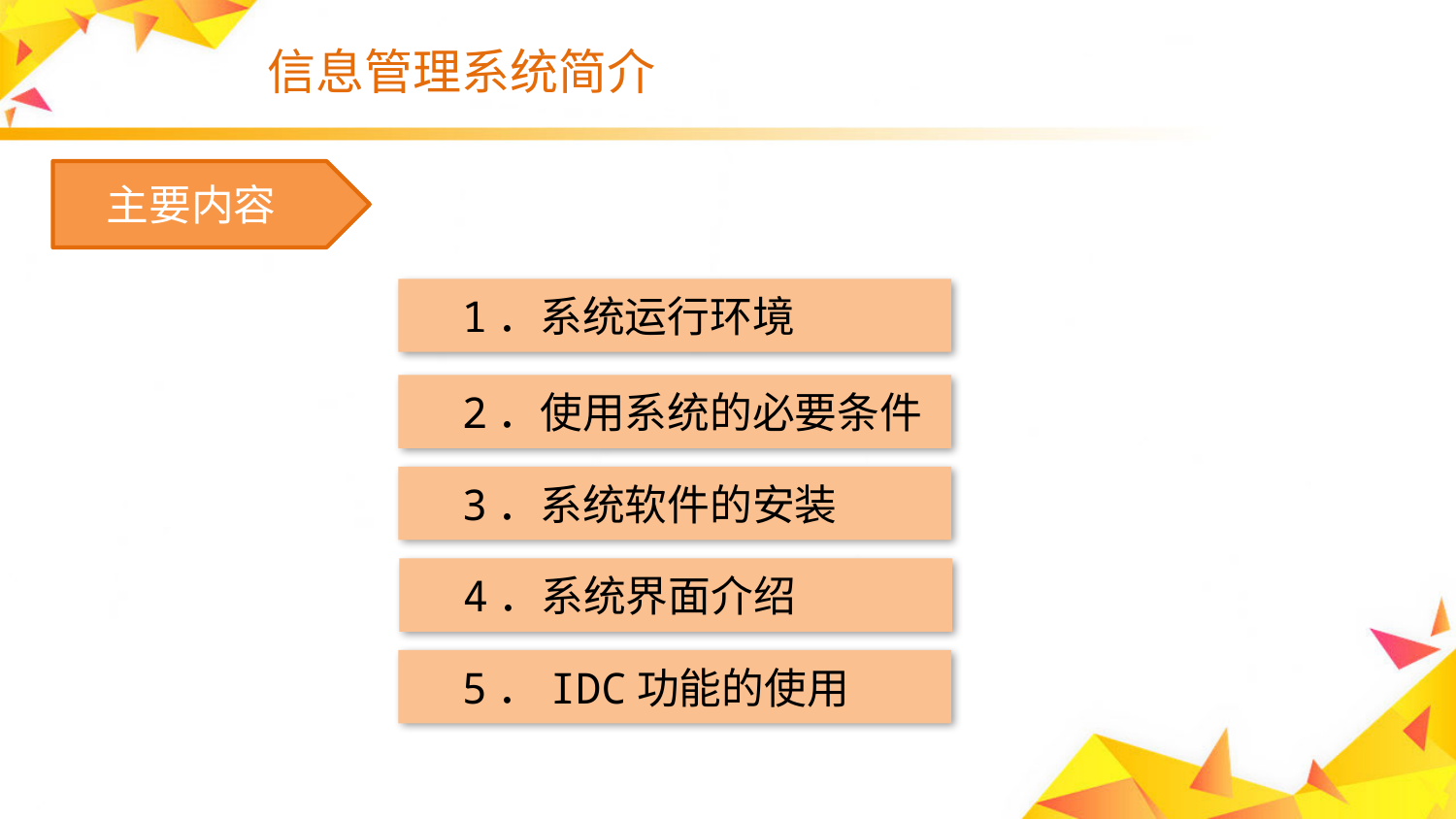

# 信息管理系统简介
　主要内容
　1．系统运行环境
　2．使用系统的必要条件
　3．系统软件的安装
　4．系统界面介绍
　5．IDC功能的使用